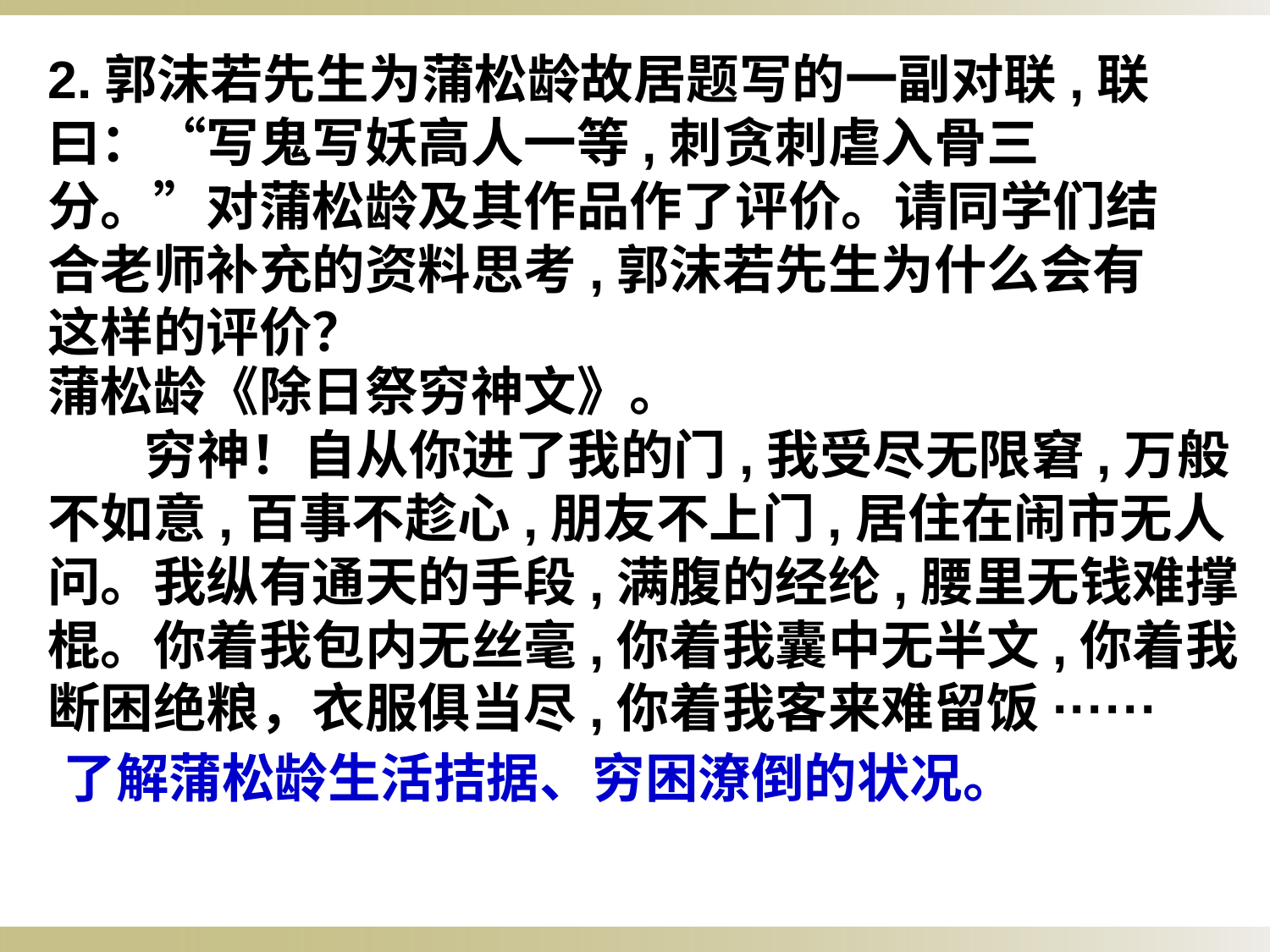

2.郭沫若先生为蒲松龄故居题写的一副对联,联曰：“写鬼写妖高人一等,刺贪刺虐入骨三分。”对蒲松龄及其作品作了评价。请同学们结合老师补充的资料思考,郭沫若先生为什么会有这样的评价？
蒲松龄《除日祭穷神文》。
       穷神！自从你进了我的门,我受尽无限窘,万般不如意,百事不趁心,朋友不上门,居住在闹市无人问。我纵有通天的手段,满腹的经纶,腰里无钱难撑棍。你着我包内无丝毫,你着我囊中无半文,你着我断困绝粮，衣服俱当尽,你着我客来难留饭······
了解蒲松龄生活拮据、穷困潦倒的状况。